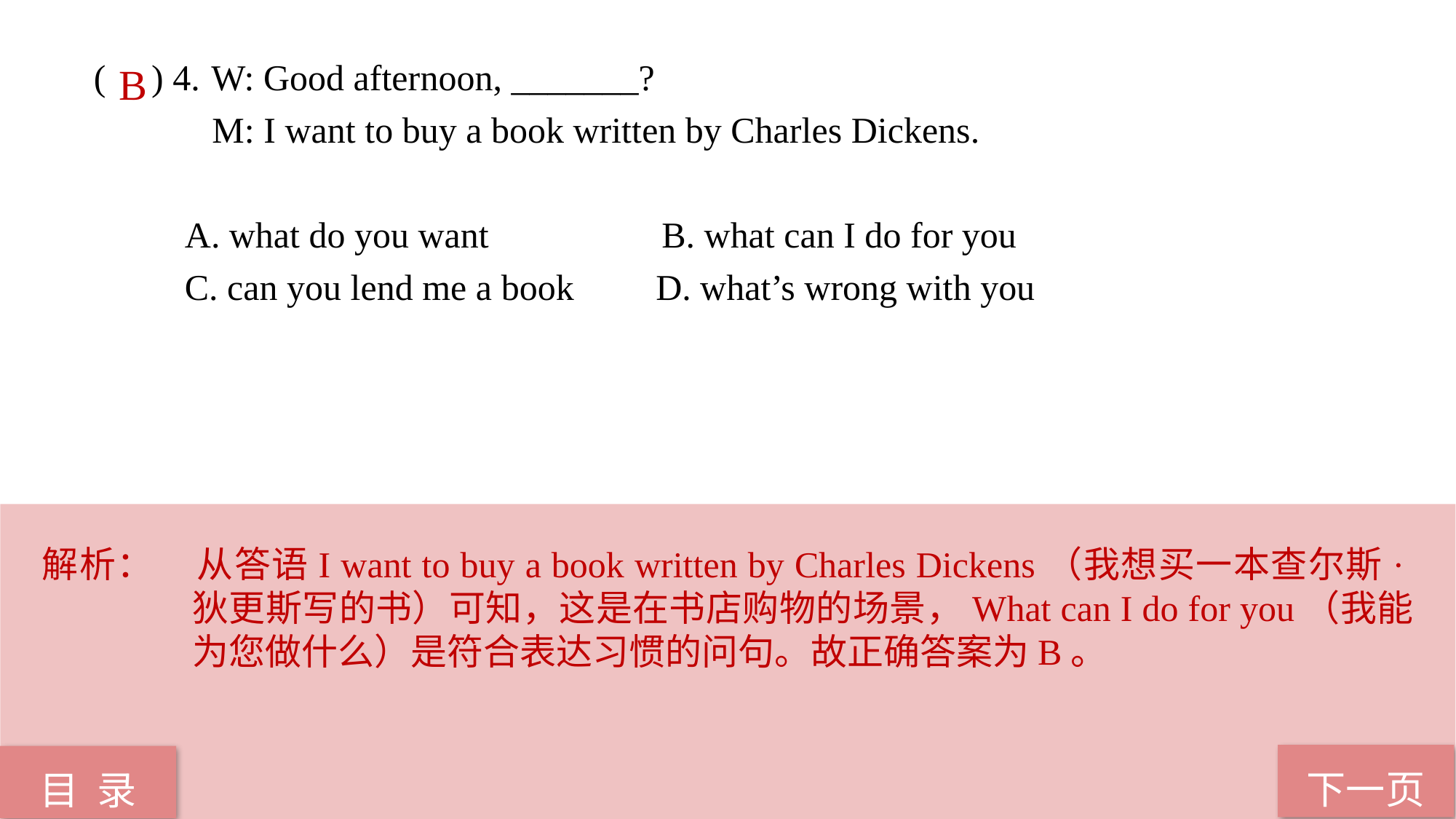

(     ) 4.	 W: Good afternoon, _______?
             M: I want to buy a book written by Charles Dickens.

          A. what do you want                   B. what can I do for you
          C. can you lend me a book         D. what’s wrong with you
B
解析：	从答语I want to buy a book written by Charles Dickens（我想买一本查尔斯·狄更斯写的书）可知，这是在书店购物的场景，What can I do for you（我能为您做什么）是符合表达习惯的问句。故正确答案为B。